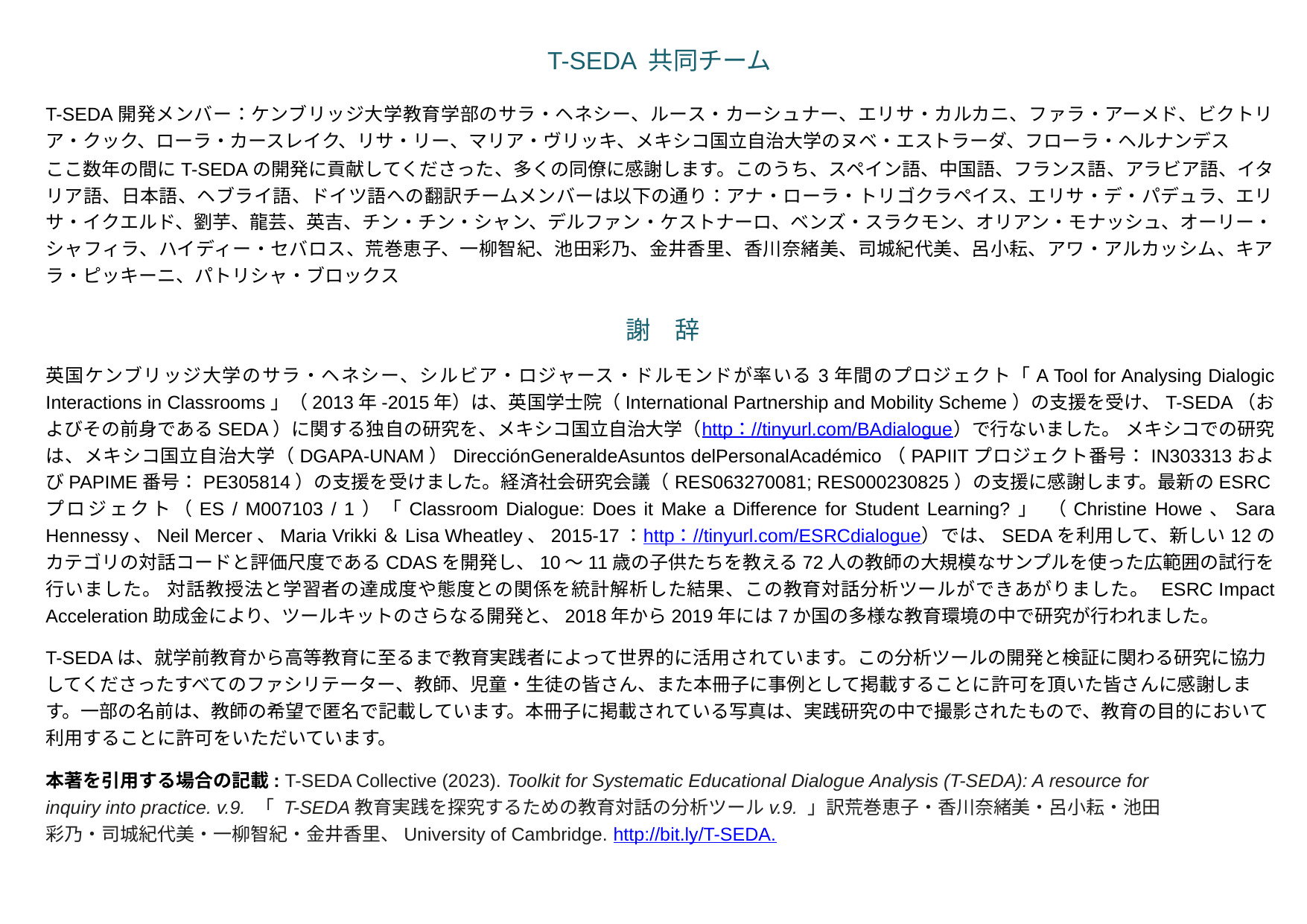

T-SEDA 共同チーム

T-SEDA開発メンバー：ケンブリッジ大学教育学部のサラ・ヘネシー、ルース・カーシュナー、エリサ・カルカニ、ファラ・アーメド、ビクトリア・クック、ローラ・カースレイク、リサ・リー、マリア・ヴリッキ、メキシコ国立自治大学のヌベ・エストラーダ、フローラ・ヘルナンデス
ここ数年の間にT-SEDAの開発に貢献してくださった、多くの同僚に感謝します。このうち、スペイン語、中国語、フランス語、アラビア語、イタリア語、日本語、ヘブライ語、ドイツ語への翻訳チームメンバーは以下の通り：アナ・ローラ・トリゴクラペイス、エリサ・デ・パデュラ、エリサ・イクエルド、劉芋、龍芸、英吉、チン・チン・シャン、デルファン・ケストナーロ、ベンズ・スラクモン、オリアン・モナッシュ、オーリー・シャフィラ、ハイディー・セバロス、荒巻恵子、一柳智紀、池田彩乃、金井香里、香川奈緒美、司城紀代美、呂小耘、アワ・アルカッシム、キアラ・ピッキーニ、パトリシャ・ブロックス

謝　辞

英国ケンブリッジ大学のサラ・ヘネシー、シルビア・ロジャース・ドルモンドが率いる3年間のプロジェクト「A Tool for Analysing Dialogic Interactions in Classrooms」（2013年-2015年）は、英国学士院（International Partnership and Mobility Scheme）の支援を受け、T-SEDA（およびその前身であるSEDA）に関する独自の研究を、メキシコ国立自治大学（http：//tinyurl.com/BAdialogue）で行ないました。 メキシコでの研究は、メキシコ国立自治大学（DGAPA-UNAM）DirecciónGeneraldeAsuntos delPersonalAcadémico（PAPIITプロジェクト番号：IN303313およびPAPIME番号：PE305814）の支援を受けました。経済社会研究会議（RES063270081; RES000230825）の支援に感謝します。最新のESRCプロジェクト（ES / M007103 / 1）「Classroom Dialogue: Does it Make a Difference for Student Learning?」 （Christine Howe、Sara Hennessy、Neil Mercer、Maria Vrikki＆Lisa Wheatley、2015-17：http：//tinyurl.com/ESRCdialogue）では、SEDAを利用して、新しい12のカテゴリの対話コードと評価尺度であるCDASを開発し、10〜11歳の子供たちを教える72人の教師の大規模なサンプルを使った広範囲の試行を行いました。 対話教授法と学習者の達成度や態度との関係を統計解析した結果、この教育対話分析ツールができあがりました。 ESRC Impact Acceleration助成金により、ツールキットのさらなる開発と、2018年から2019年には7か国の多様な教育環境の中で研究が行われました。

T-SEDAは、就学前教育から高等教育に至るまで教育実践者によって世界的に活用されています。この分析ツールの開発と検証に関わる研究に協力してくださったすべてのファシリテーター、教師、児童・生徒の皆さん、また本冊子に事例として掲載することに許可を頂いた皆さんに感謝します。一部の名前は、教師の希望で匿名で記載しています。本冊子に掲載されている写真は、実践研究の中で撮影されたもので、教育の目的において利用することに許可をいただいています。

本著を引用する場合の記載: T-SEDA Collective (2023). Toolkit for Systematic Educational Dialogue Analysis (T-SEDA): A resource for inquiry into practice. v.9. 「 T-SEDA教育実践を探究するための教育対話の分析ツールv.9. 」訳荒巻恵子・香川奈緒美・呂小耘・池田彩乃・司城紀代美・一柳智紀・金井香里、University of Cambridge. http://bit.ly/T-SEDA.